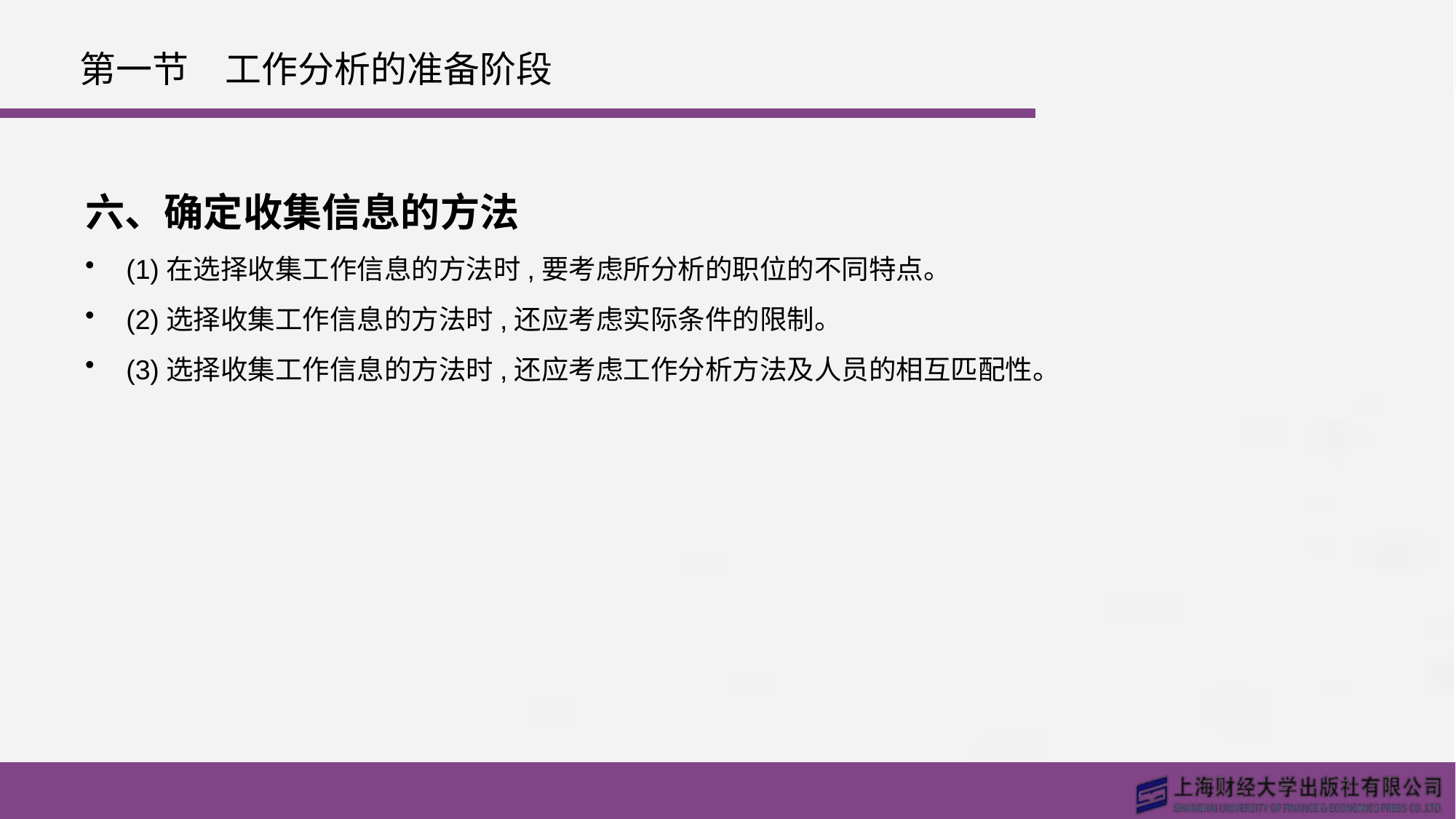

# 第一节　工作分析的准备阶段
六、确定收集信息的方法
(1)在选择收集工作信息的方法时,要考虑所分析的职位的不同特点。
(2)选择收集工作信息的方法时,还应考虑实际条件的限制。
(3)选择收集工作信息的方法时,还应考虑工作分析方法及人员的相互匹配性。